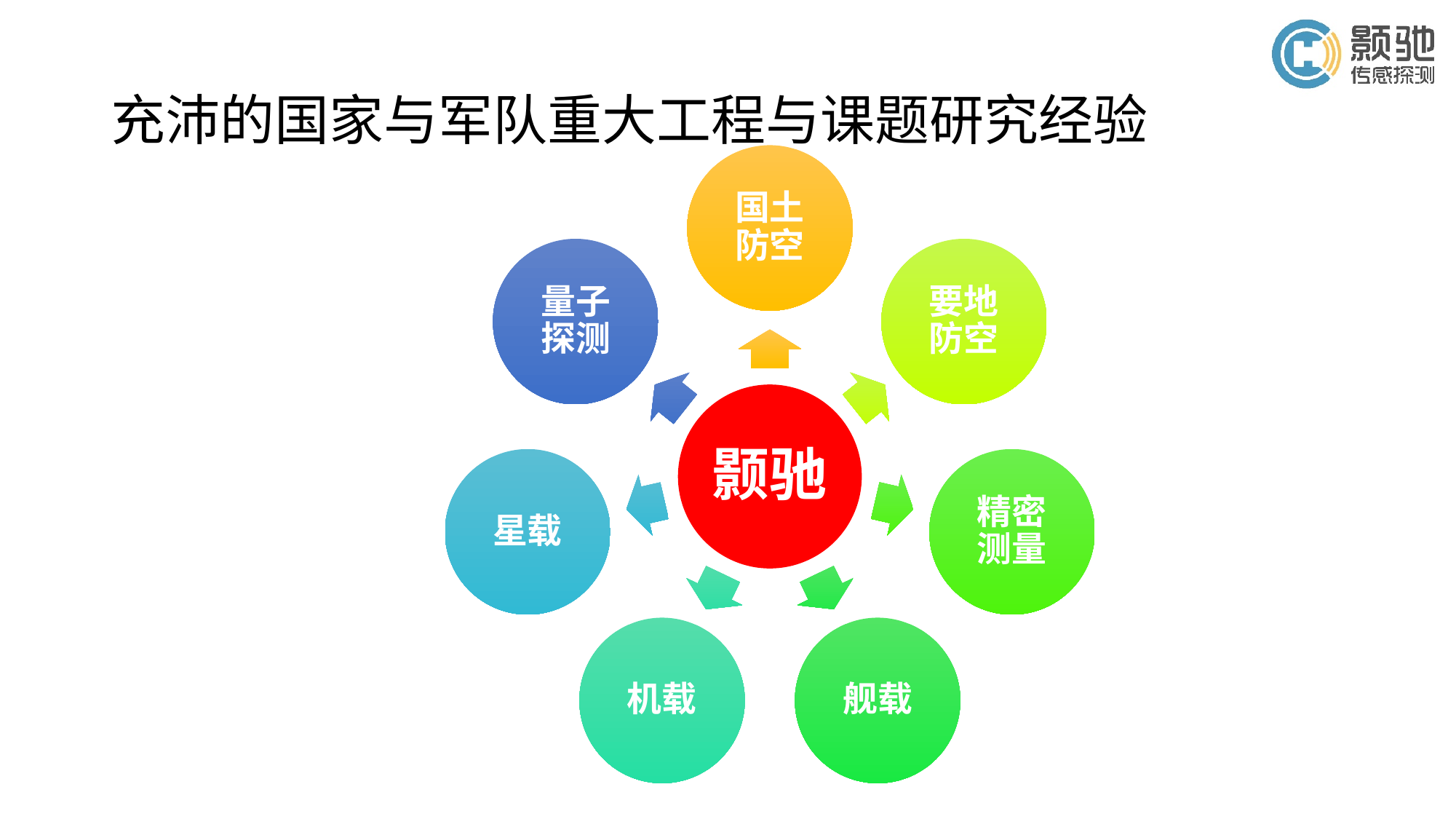

# 充沛的国家与军队重大工程与课题研究经验
颢驰

国土 防空

要地 防空

精密 测量

舰载

机载

星载

量子 探测